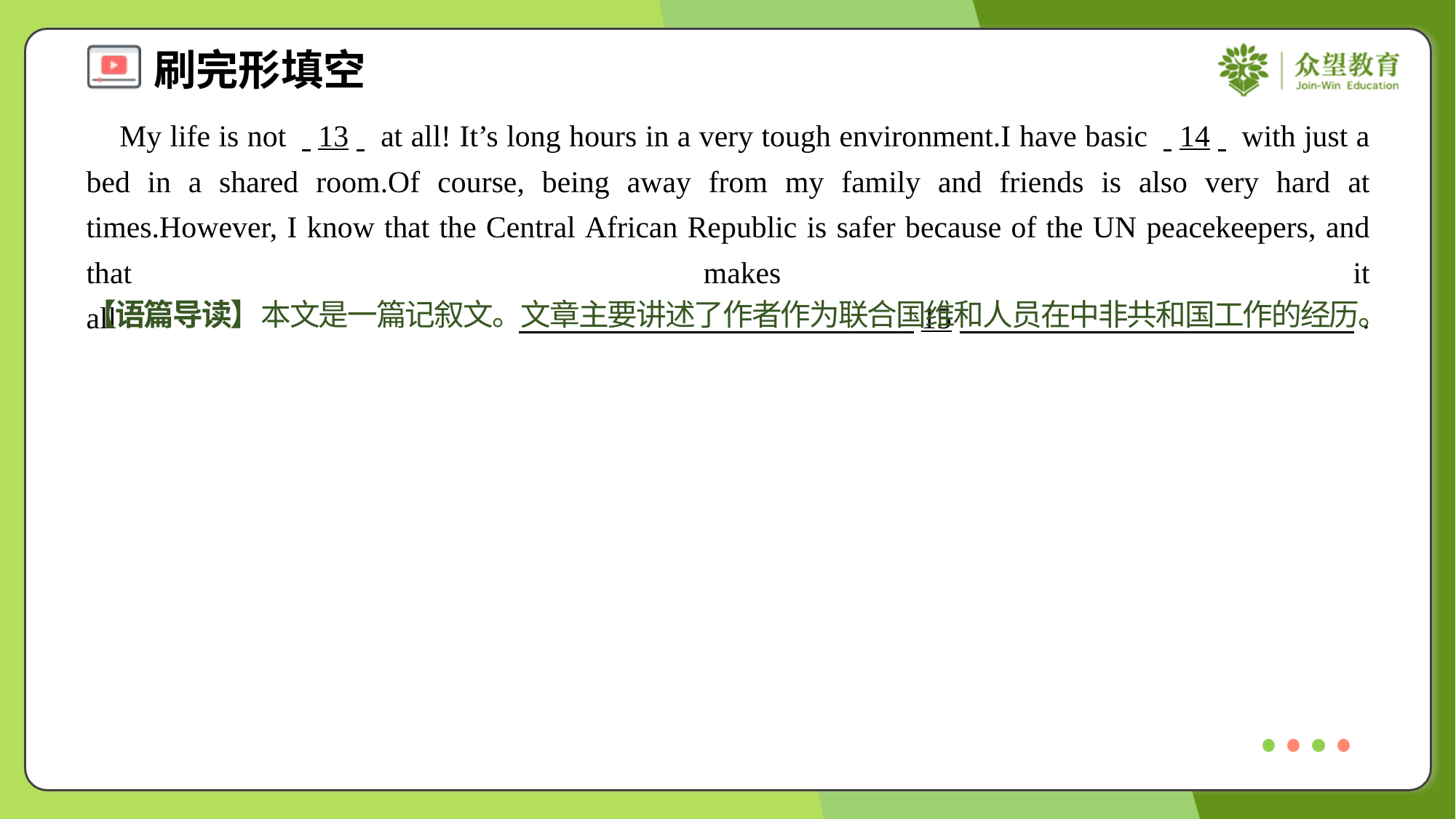

My life is not . .13. . at all! It’s long hours in a very tough environment.I have basic . .14. . with just a bed in a shared room.Of course, being away from my family and friends is also very hard at times.However, I know that the Central African Republic is safer because of the UN peacekeepers, and that makes it all . .15. ..#5
【语篇导读】本文是一篇记叙文。文章主要讲述了作者作为联合国维和人员在中非共和国工作的经历。